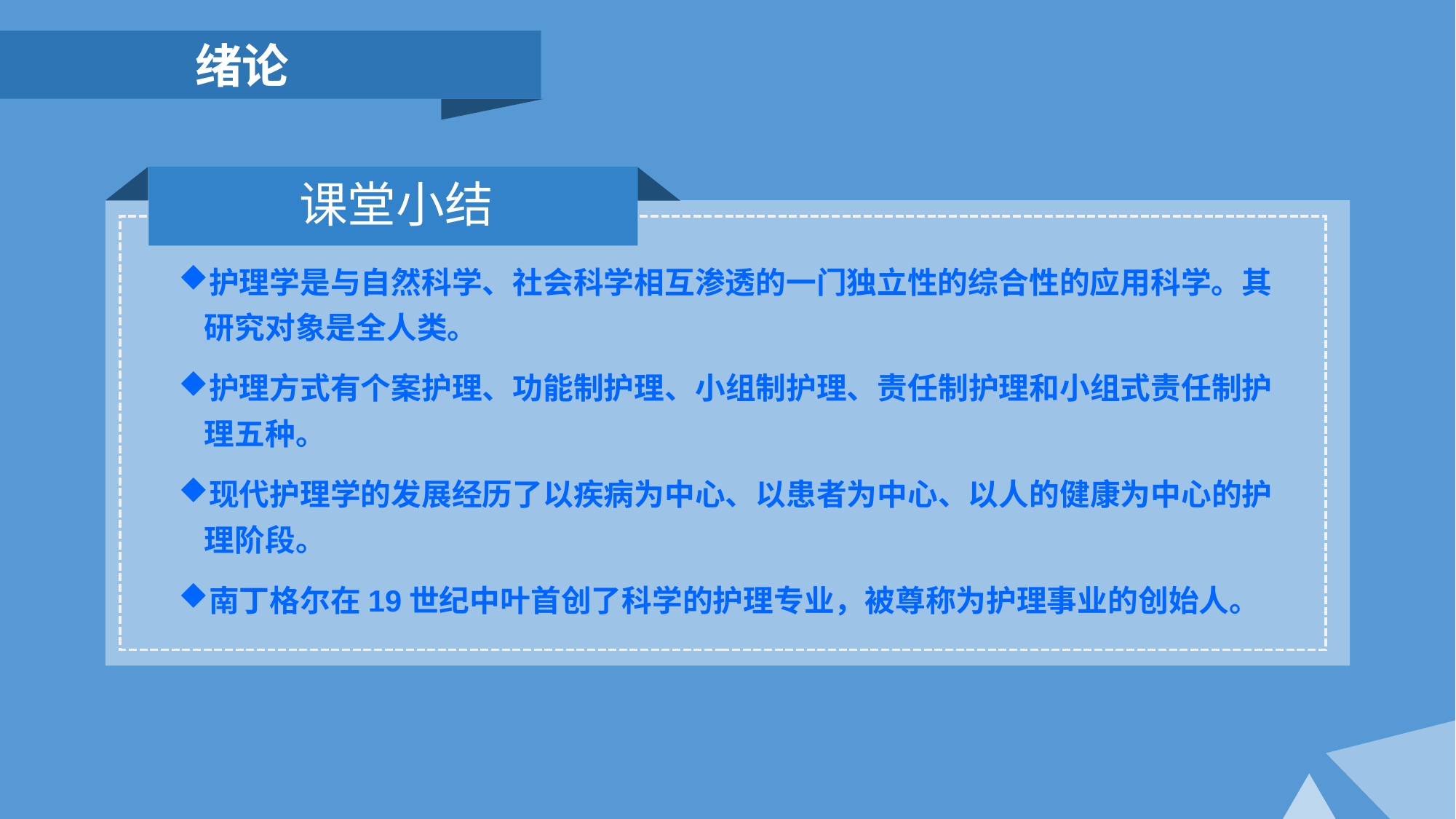

绪论

课堂小结

护理学是与自然科学、社会科学相互渗透的一门独立性的综合性的应用科学。其研究对象是全人类。
护理方式有个案护理、功能制护理、小组制护理、责任制护理和小组式责任制护理五种。
现代护理学的发展经历了以疾病为中心、以患者为中心、以人的健康为中心的护理阶段。
南丁格尔在19世纪中叶首创了科学的护理专业，被尊称为护理事业的创始人。